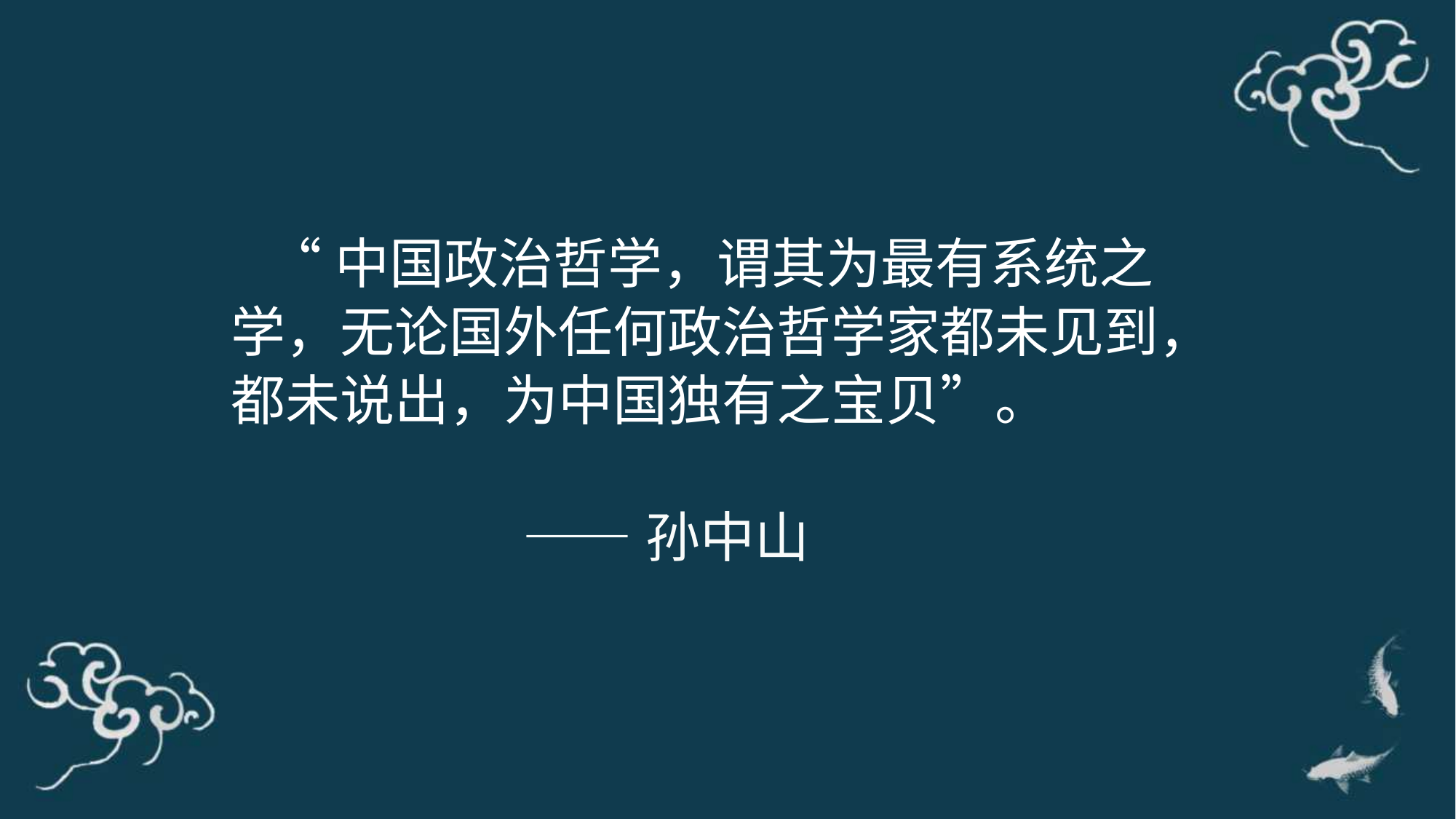

“中国政治哲学，谓其为最有系统之学，无论国外任何政治哲学家都未见到，都未说出，为中国独有之宝贝”。

                        ——孙中山